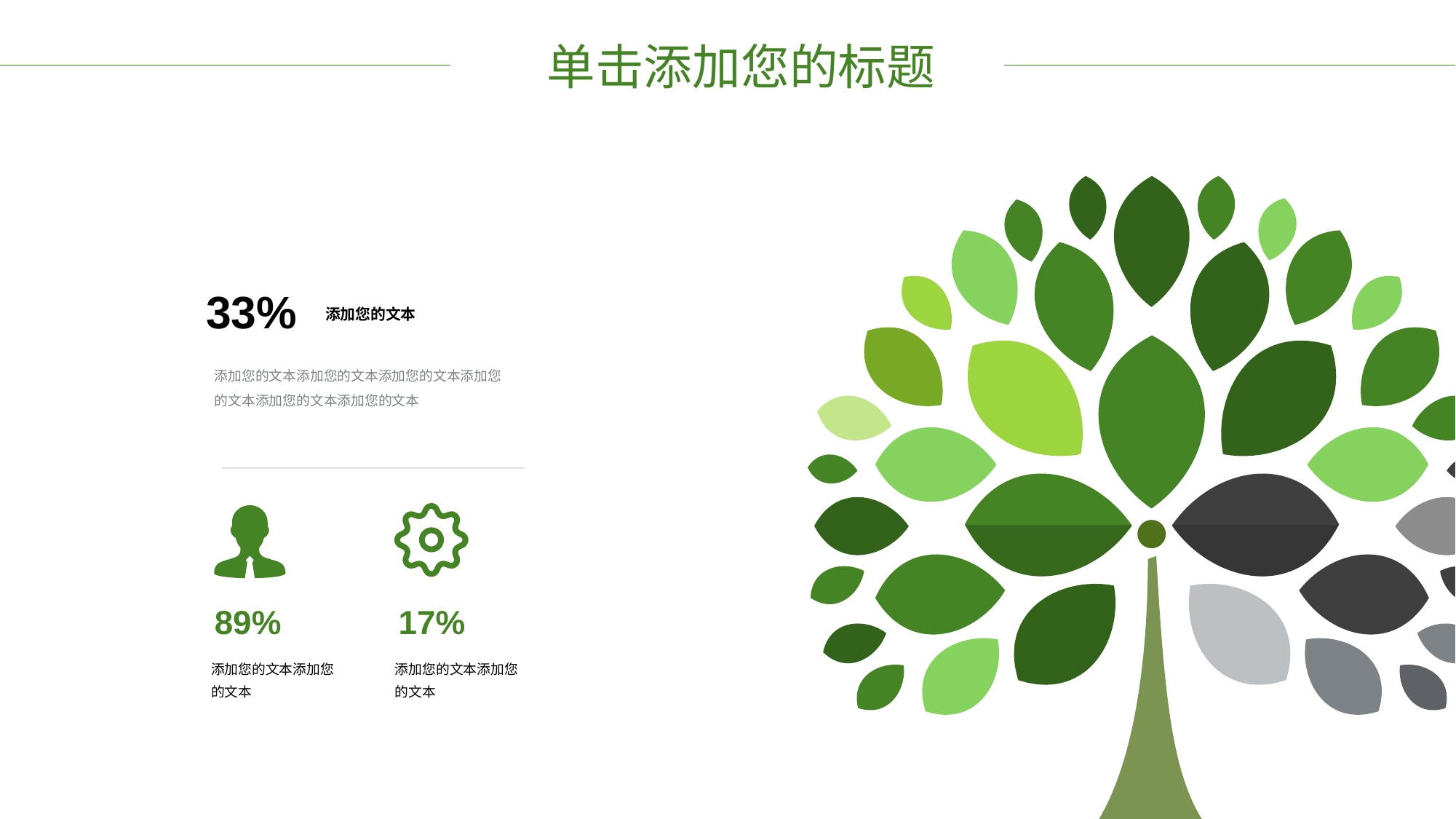

单击添加您的标题

33%
添加您的文本
添加您的文本添加您的文本添加您的文本添加您的文本添加您的文本添加您的文本

89%
17%
添加您的文本添加您的文本
添加您的文本添加您的文本
行业PPT模板http://www.1ppt.com/hangye/